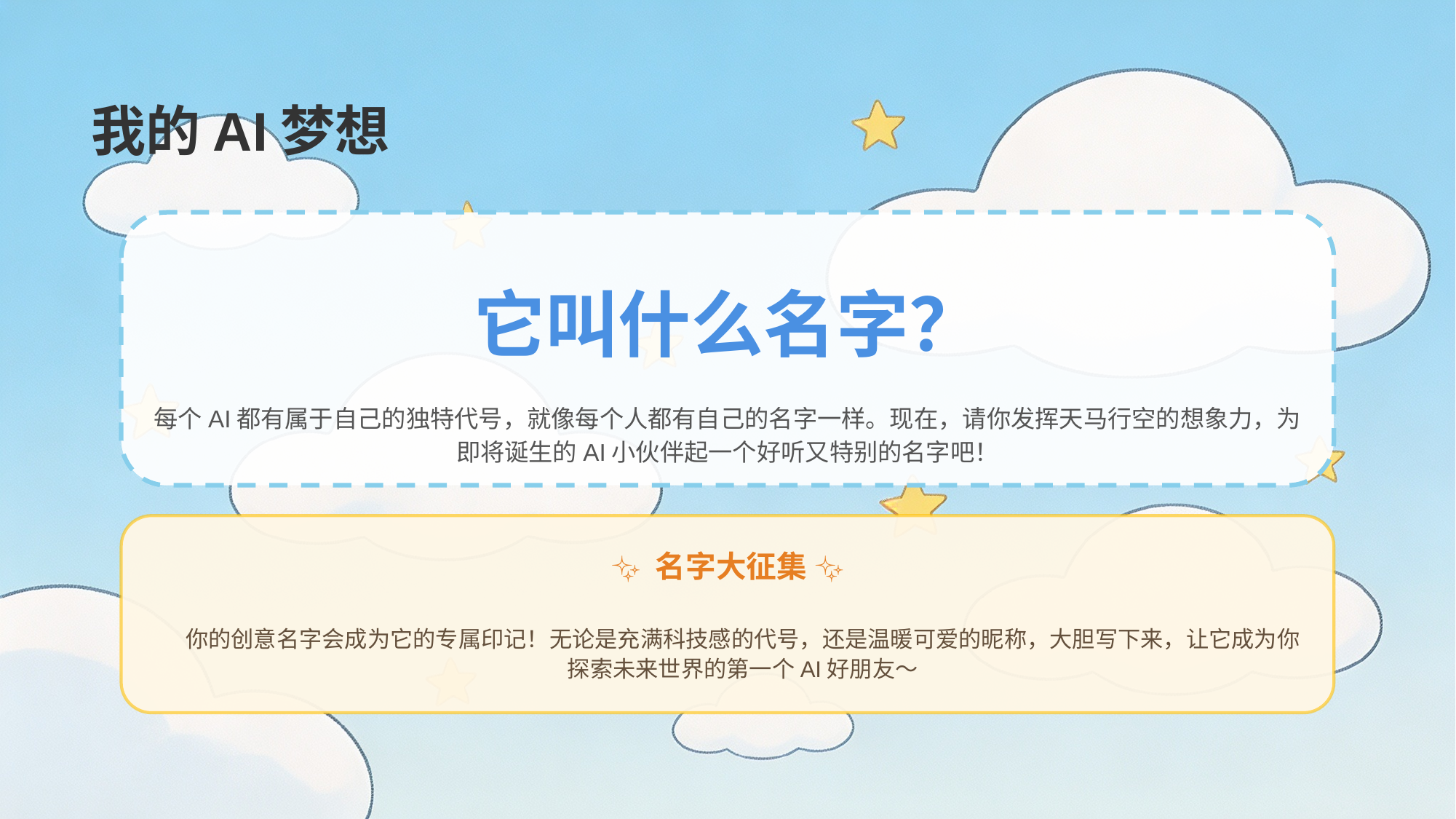

我的AI梦想

它叫什么名字？
每个AI都有属于自己的独特代号，就像每个人都有自己的名字一样。现在，请你发挥天马行空的想象力，为即将诞生的AI小伙伴起一个好听又特别的名字吧！

✨ 名字大征集 ✨
你的创意名字会成为它的专属印记！无论是充满科技感的代号，还是温暖可爱的昵称，大胆写下来，让它成为你探索未来世界的第一个AI好朋友～